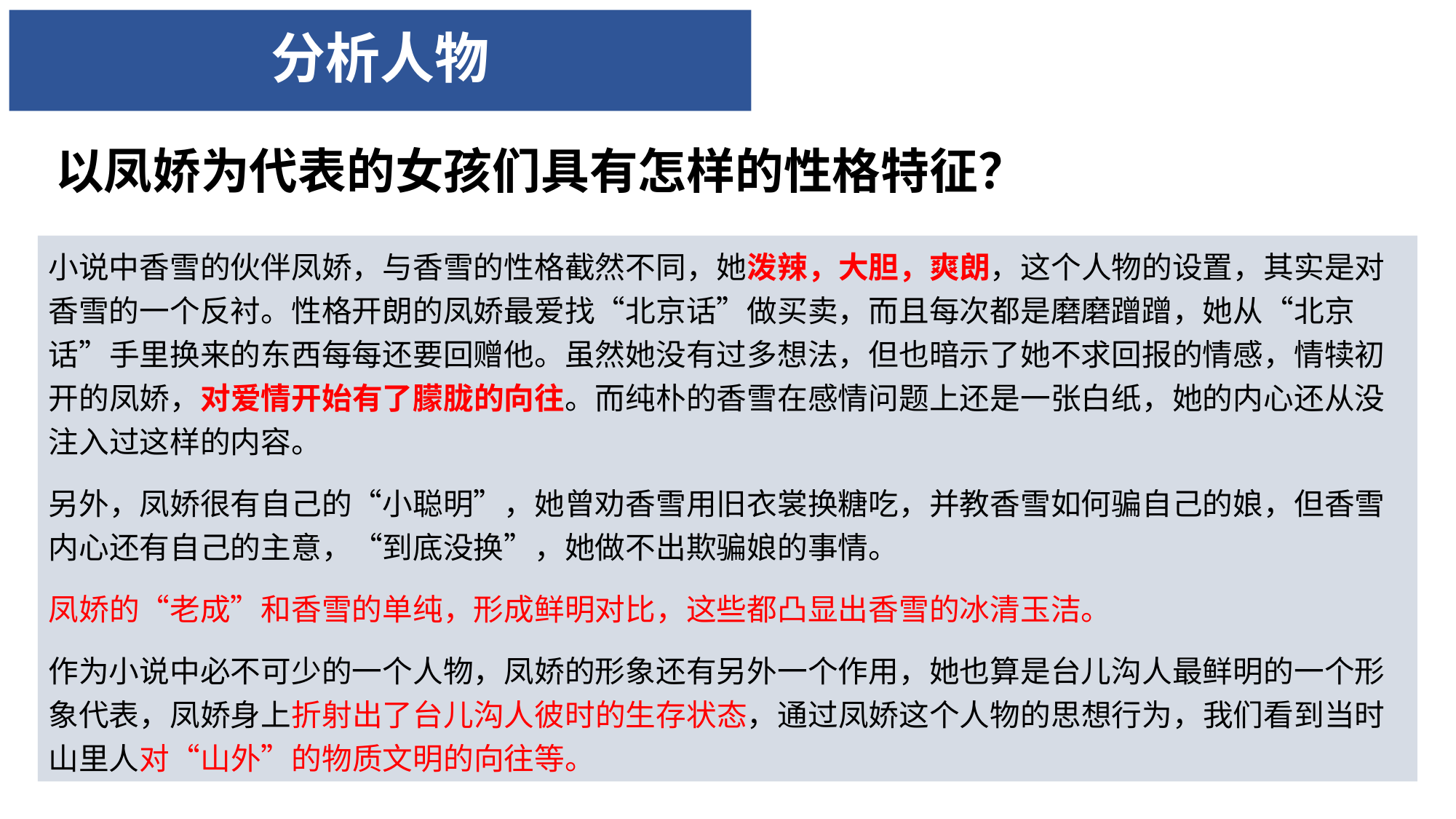

# 分析人物
以凤娇为代表的女孩们具有怎样的性格特征？
小说中香雪的伙伴凤娇，与香雪的性格截然不同，她泼辣，大胆，爽朗，这个人物的设置，其实是对香雪的一个反衬。性格开朗的凤娇最爱找“北京话”做买卖，而且每次都是磨磨蹭蹭，她从“北京话”手里换来的东西每每还要回赠他。虽然她没有过多想法，但也暗示了她不求回报的情感，情犊初开的凤娇，对爱情开始有了朦胧的向往。而纯朴的香雪在感情问题上还是一张白纸，她的内心还从没注入过这样的内容。
另外，凤娇很有自己的“小聪明”，她曾劝香雪用旧衣裳换糖吃，并教香雪如何骗自己的娘，但香雪内心还有自己的主意，“到底没换”，她做不出欺骗娘的事情。
凤娇的“老成”和香雪的单纯，形成鲜明对比，这些都凸显出香雪的冰清玉洁。
作为小说中必不可少的一个人物，凤娇的形象还有另外一个作用，她也算是台儿沟人最鲜明的一个形象代表，凤娇身上折射出了台儿沟人彼时的生存状态，通过凤娇这个人物的思想行为，我们看到当时山里人对“山外”的物质文明的向往等。